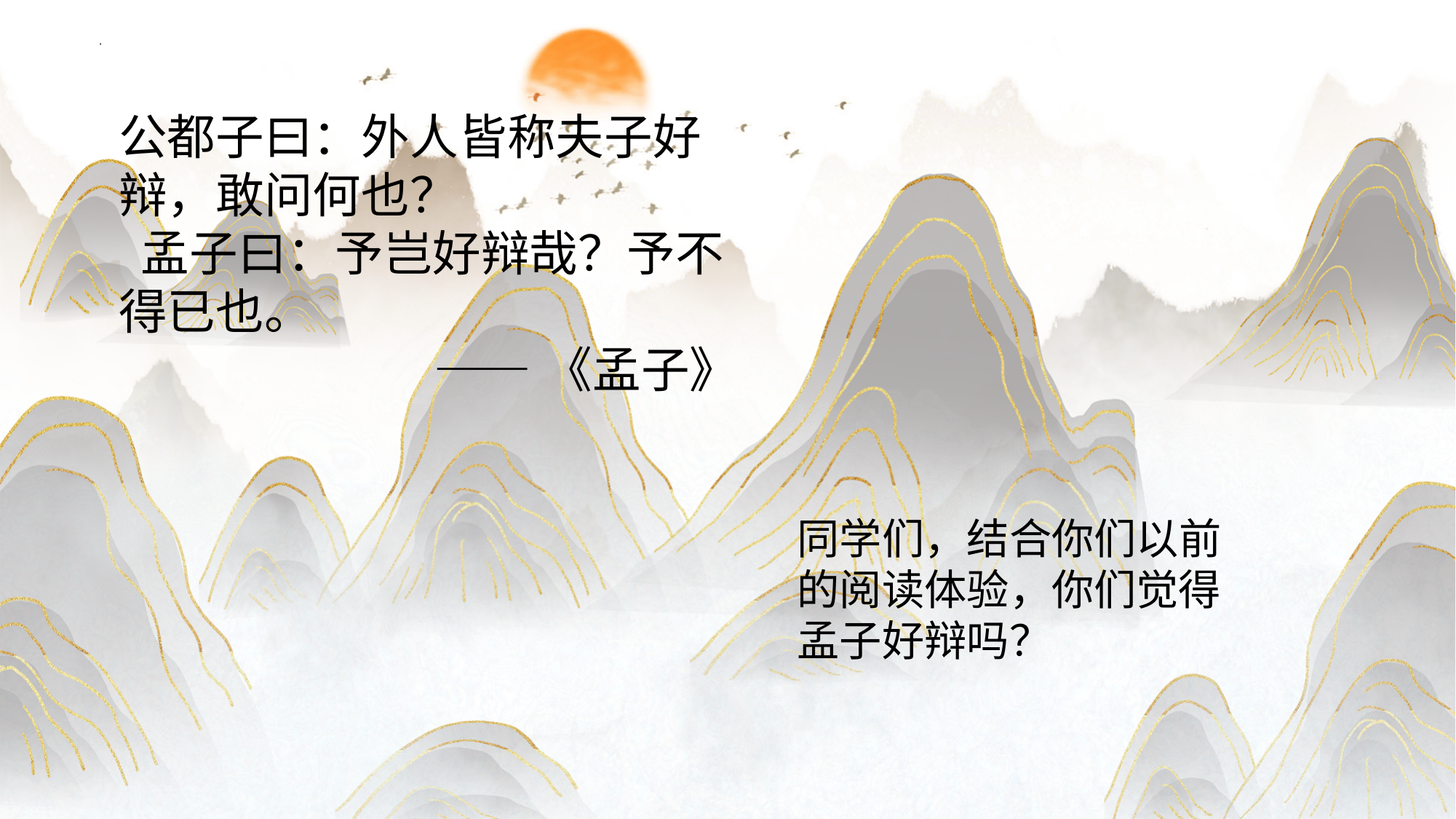

公都子曰：外人皆称夫子好辩，敢问何也？
 孟子曰：予岂好辩哉？予不得已也。
                             ——《孟子》
同学们，结合你们以前的阅读体验，你们觉得孟子好辩吗？